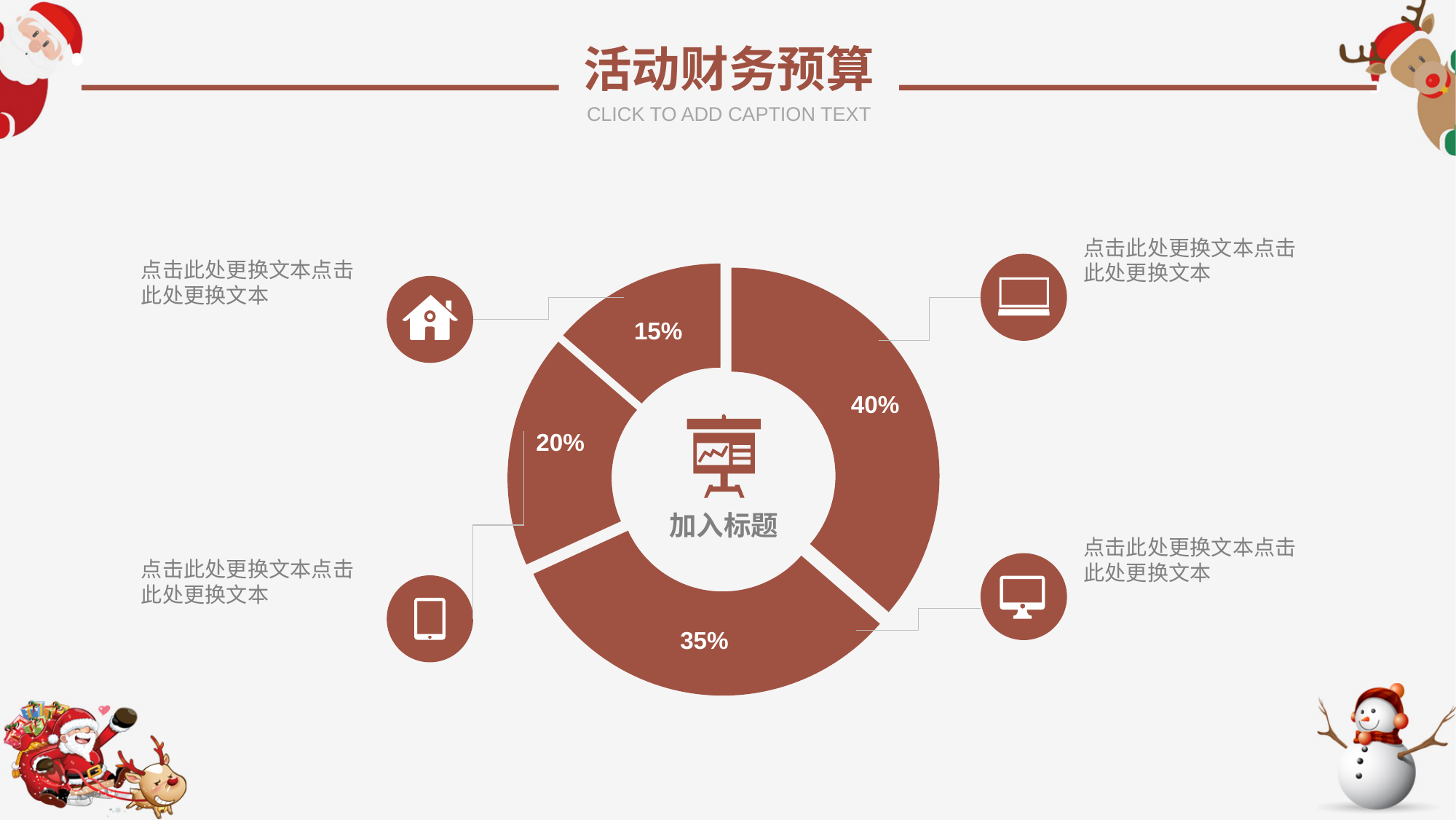

活动财务预算

CLICK TO ADD CAPTION TEXT
点击此处更换文本点击此处更换文本
点击此处更换文本点击此处更换文本

### Chart

| Category | Sales |
|---|---|
| 1st Qtr | 4.0 |
| 2nd Qtr | 3.5 |
| 3rd Qtr | 2.0 |
| 4th Qtr | 1.5 |

15%
40%

20%
加入标题
点击此处更换文本点击此处更换文本
点击此处更换文本点击此处更换文本

35%